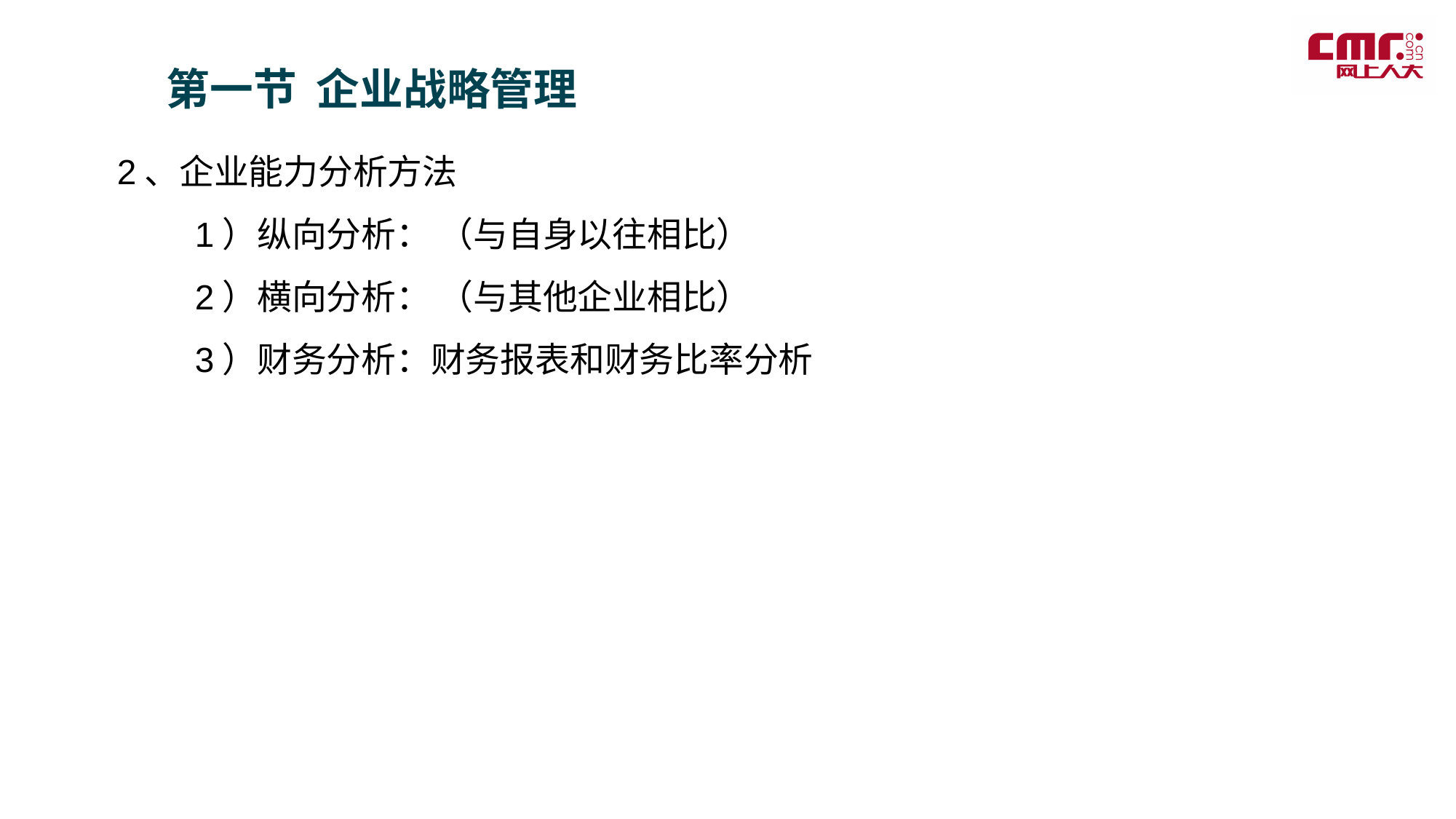

第一节  企业战略管理
2、企业能力分析方法
　　1）纵向分析： （与自身以往相比）
　　2）横向分析： （与其他企业相比）
　　3）财务分析：财务报表和财务比率分析